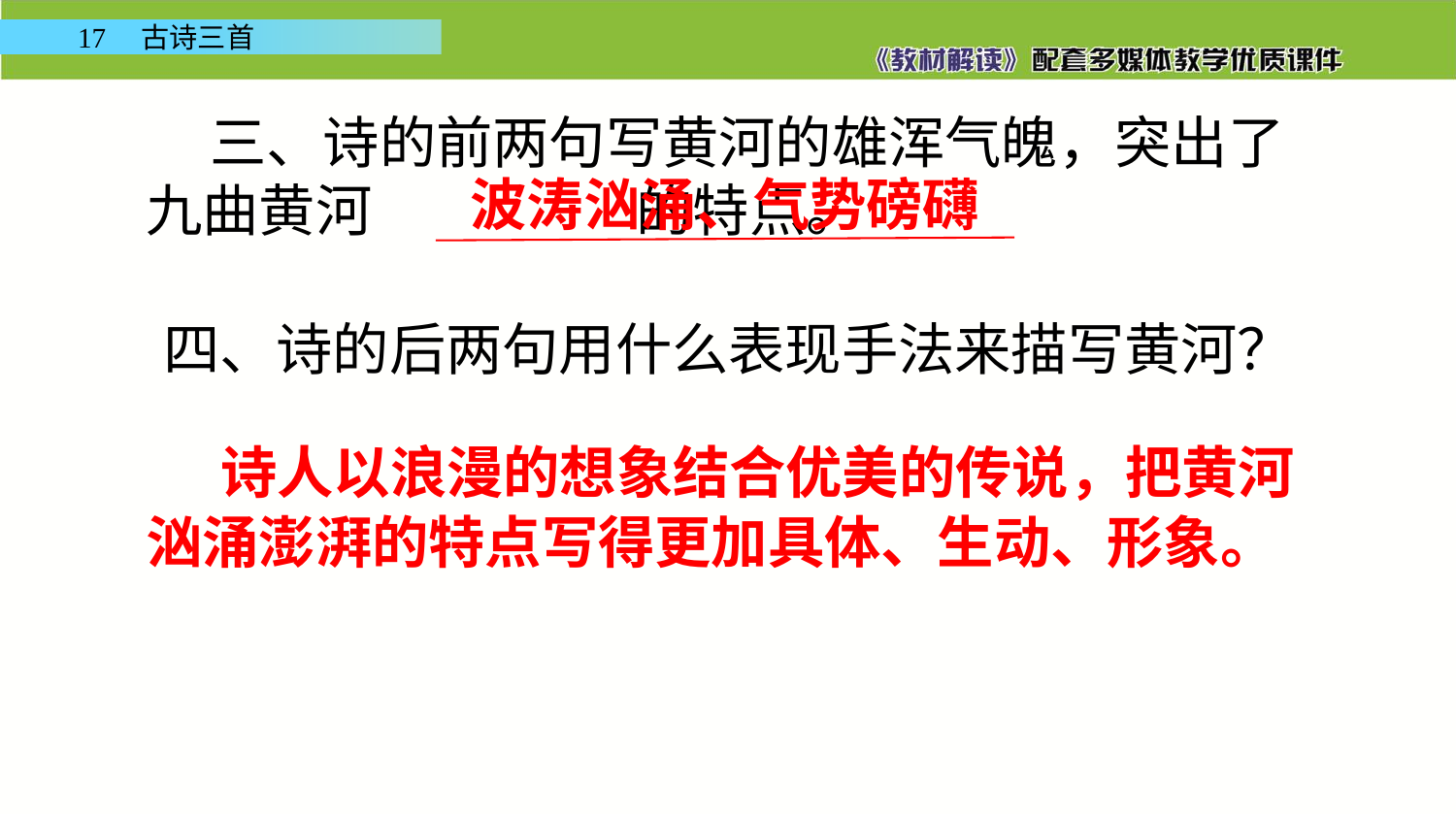

三、诗的前两句写黄河的雄浑气魄，突出了九曲黄河                     的特点。
波涛汹涌、气势磅礴
四、诗的后两句用什么表现手法来描写黄河？
    诗人以浪漫的想象结合优美的传说，把黄河汹涌澎湃的特点写得更加具体、生动、形象。